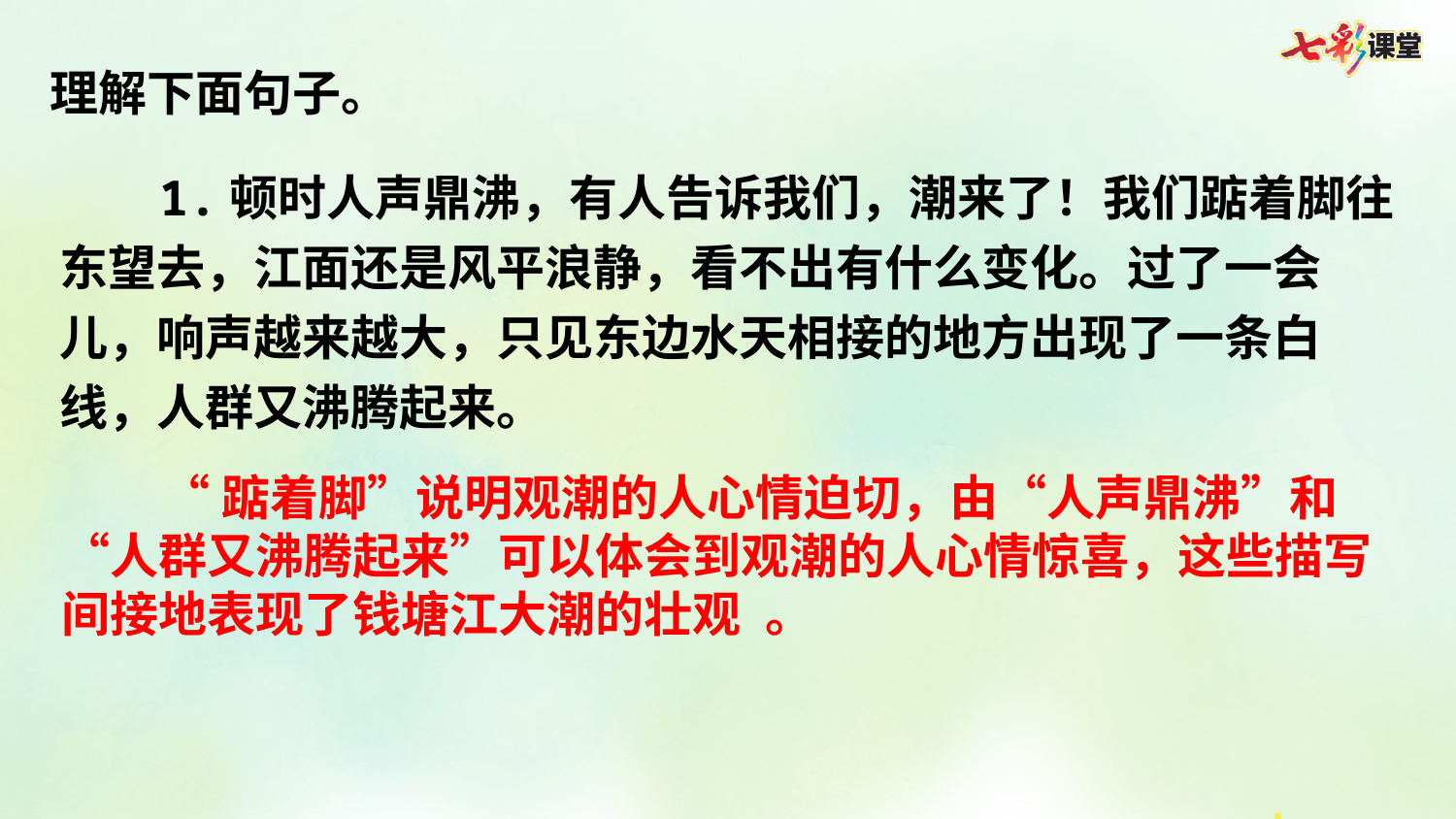

理解下面句子。
1.顿时人声鼎沸，有人告诉我们，潮来了！我们踮着脚往东望去，江面还是风平浪静，看不出有什么变化。过了一会儿，响声越来越大，只见东边水天相接的地方出现了一条白线，人群又沸腾起来。
“踮着脚”说明观潮的人心情迫切，由“人声鼎沸”和“人群又沸腾起来”可以体会到观潮的人心情惊喜，这些描写间接地表现了钱塘江大潮的壮观 。